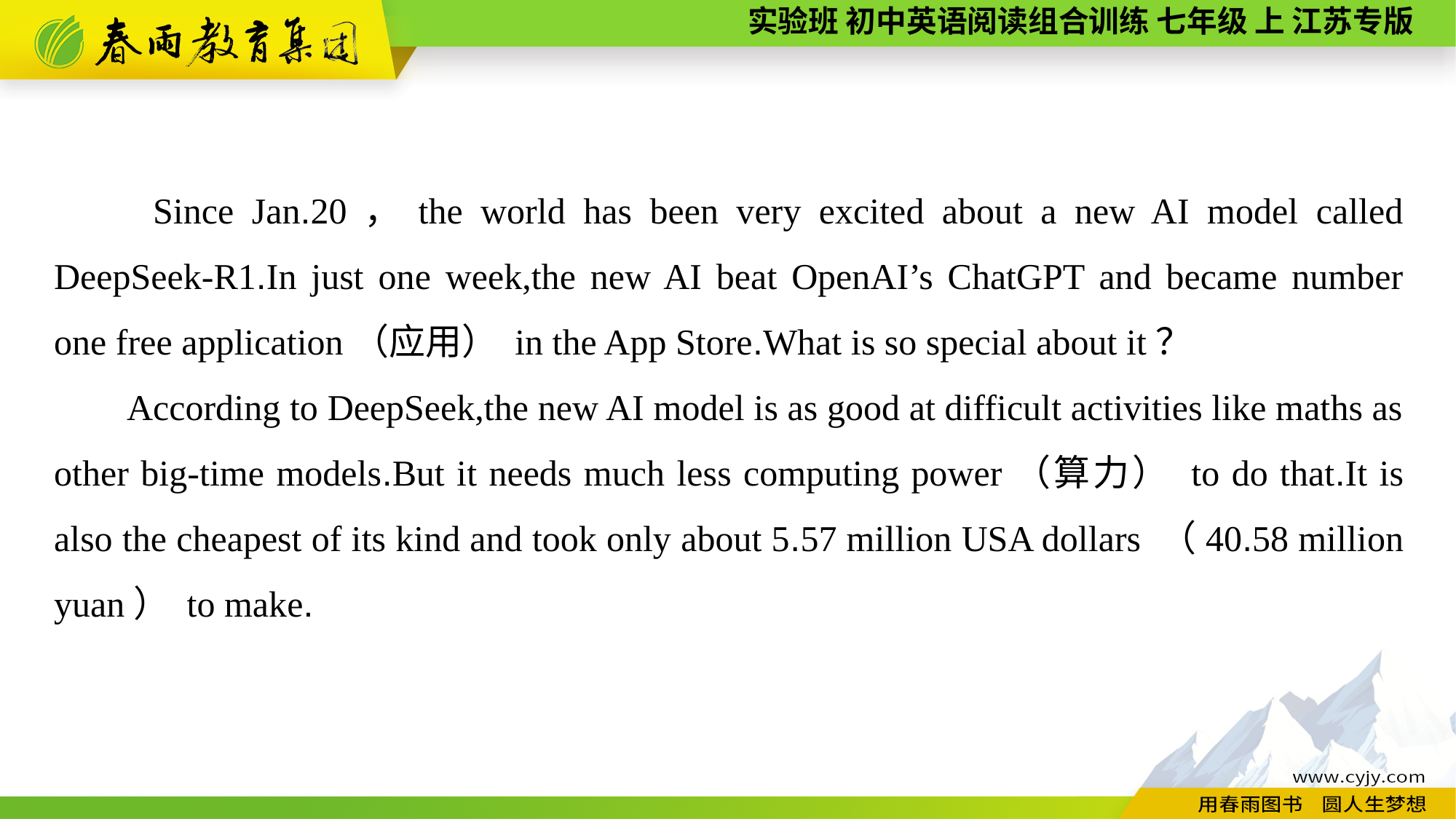

Since Jan.20，the world has been very excited about a new AI model called DeepSeek-R1.In just one week,the new AI beat OpenAI’s ChatGPT and became number one free application（应用） in the App Store.What is so special about it？
According to DeepSeek,the new AI model is as good at difficult activities like maths as other big-time models.But it needs much less computing power（算力） to do that.It is also the cheapest of its kind and took only about 5.57 million USA dollars （40.58 million yuan） to make.